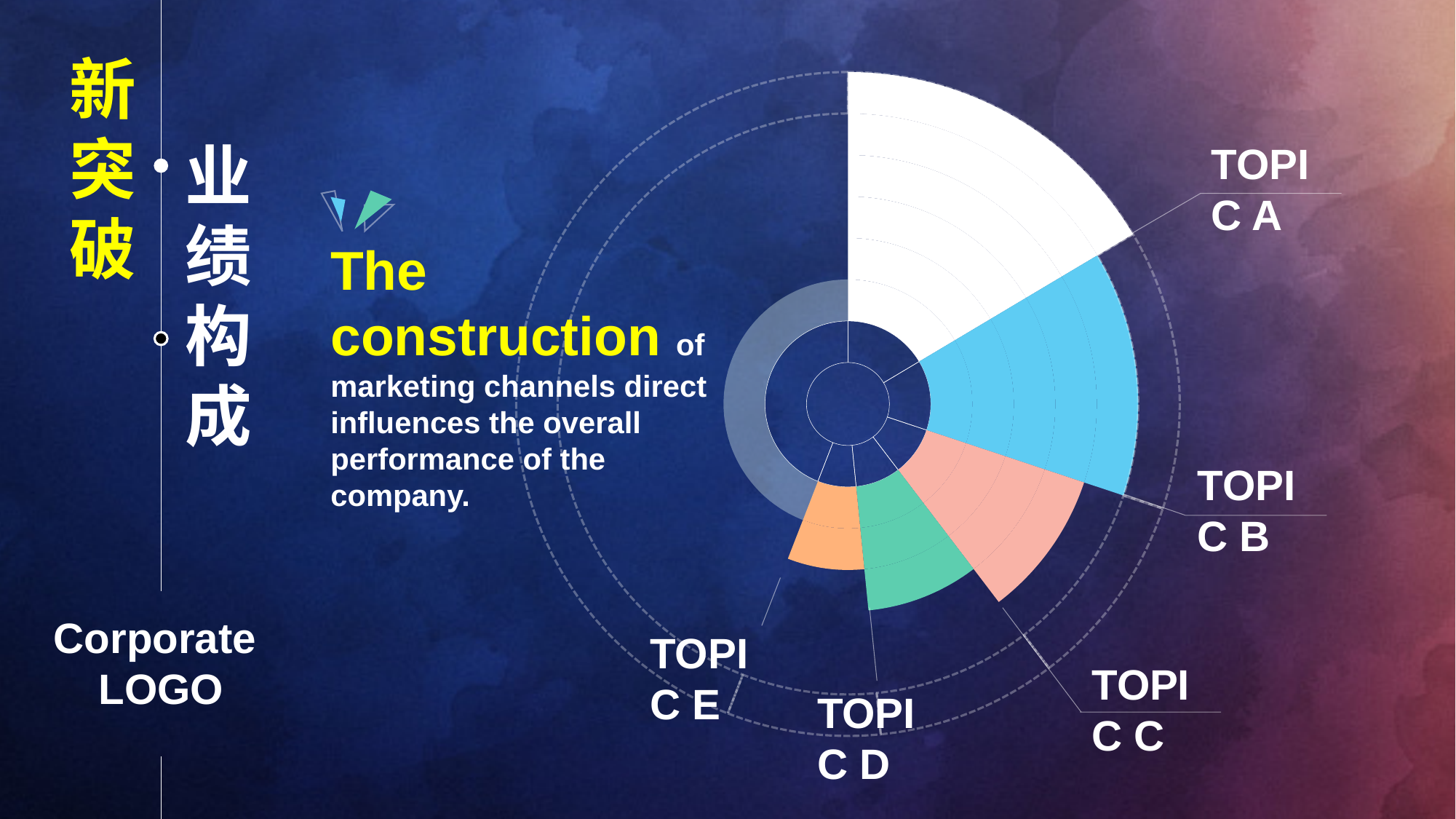

### Chart

| Category | 销售额 | 销售额2 | 销售额3 | 销售额4 | 销售额5 | 销售额52 | 销售额53 |
|---|---|---|---|---|---|---|---|
| 网迈 | 676159.547044034 | 676159.547044034 | 676159.547044034 | 676159.547044034 | 676159.547044034 | 676159.547044034 | 676159.547044034 |
| 网罗天下 | 561042.8325612831 | 561042.8325612831 | 561042.8325612831 | 561042.8325612831 | 561042.8325612831 | 561042.8325612831 | 561042.8325612831 |
| 吉狮互动 | 391804.69588564243 | 391804.69588564243 | 391804.69588564243 | 391804.69588564243 | 391804.69588564243 | 391804.69588564243 | 391804.69588564243 |
| 上星 | 361037.01532573526 | 361037.01532573526 | 361037.01532573526 | 361037.01532573526 | 361037.01532573526 | 361037.01532573526 | 361037.01532573526 |
| 好耶 | 307260.14880049607 | 307260.14880049607 | 307260.14880049607 | 307260.14880049607 | 307260.14880049607 | 307260.14880049607 | 307260.14880049607 |
| 其他 | 1812574.2948969924 | 1812574.2948969924 | 1812574.2948969924 | 1812574.2948969924 | 1812574.2948969924 | 1812574.2948969924 | 1812574.2948969924 |
业绩构成
TOPIC A

The construction of marketing channels direct influences the overall performance of the company.
TOPIC B
TOPIC E
TOPIC D
TOPIC C